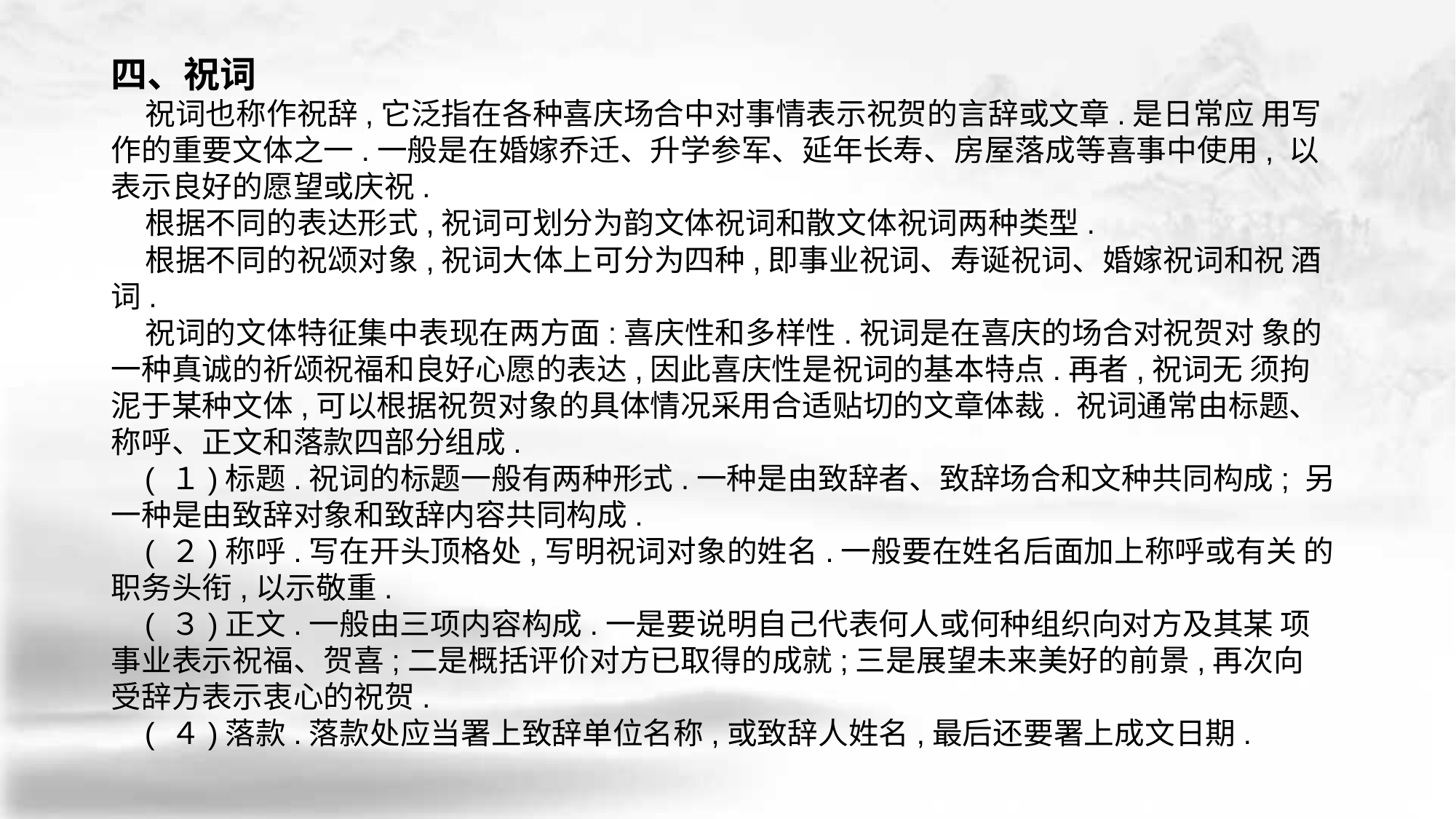

四、祝词
    祝词也称作祝辞,它泛指在各种喜庆场合中对事情表示祝贺的言辞或文章.是日常应 用写作的重要文体之一.一般是在婚嫁乔迁、升学参军、延年长寿、房屋落成等喜事中使用, 以表示良好的愿望或庆祝.
    根据不同的表达形式,祝词可划分为韵文体祝词和散文体祝词两种类型.
    根据不同的祝颂对象,祝词大体上可分为四种,即事业祝词、寿诞祝词、婚嫁祝词和祝 酒词.
    祝词的文体特征集中表现在两方面:喜庆性和多样性.祝词是在喜庆的场合对祝贺对 象的一种真诚的祈颂祝福和良好心愿的表达,因此喜庆性是祝词的基本特点.再者,祝词无 须拘泥于某种文体,可以根据祝贺对象的具体情况采用合适贴切的文章体裁. 祝词通常由标题、称呼、正文和落款四部分组成.
    ( １)标题.祝词的标题一般有两种形式.一种是由致辞者、致辞场合和文种共同构成; 另一种是由致辞对象和致辞内容共同构成.
    ( ２)称呼.写在开头顶格处,写明祝词对象的姓名.一般要在姓名后面加上称呼或有关 的职务头衔,以示敬重.
    ( ３)正文.一般由三项内容构成.一是要说明自己代表何人或何种组织向对方及其某 项事业表示祝福、贺喜;二是概括评价对方已取得的成就;三是展望未来美好的前景,再次向 受辞方表示衷心的祝贺.
    ( ４)落款.落款处应当署上致辞单位名称,或致辞人姓名,最后还要署上成文日期.